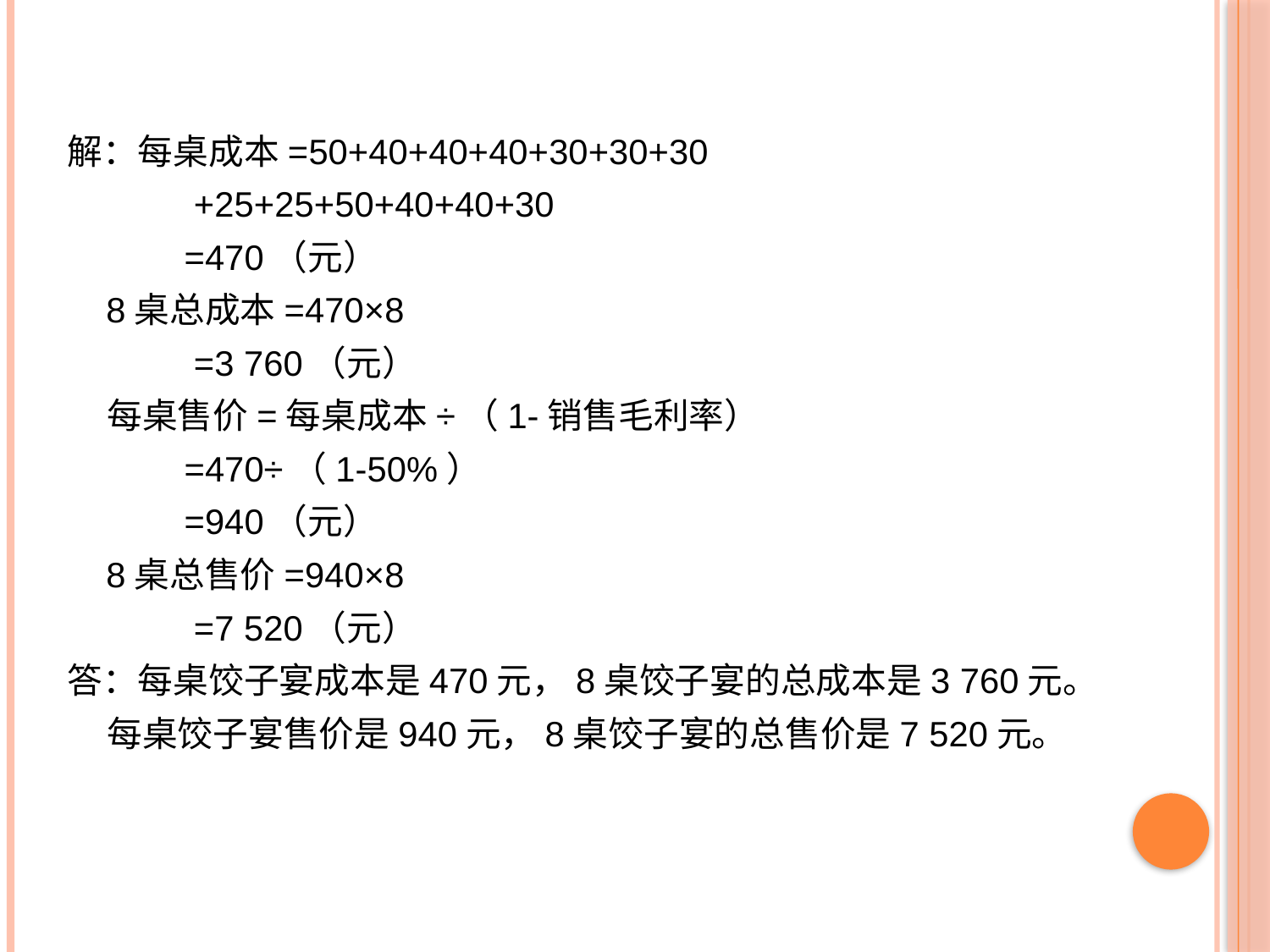

解：每桌成本=50+40+40+40+30+30+30
             +25+25+50+40+40+30
            =470（元）
    8桌总成本=470×8
             =3 760（元）
    每桌售价=每桌成本÷（1-销售毛利率）
            =470÷（1-50%）
            =940（元）
    8桌总售价=940×8
             =7 520（元）
答：每桌饺子宴成本是470元，8桌饺子宴的总成本是3 760元。
    每桌饺子宴售价是940元，8桌饺子宴的总售价是7 520元。